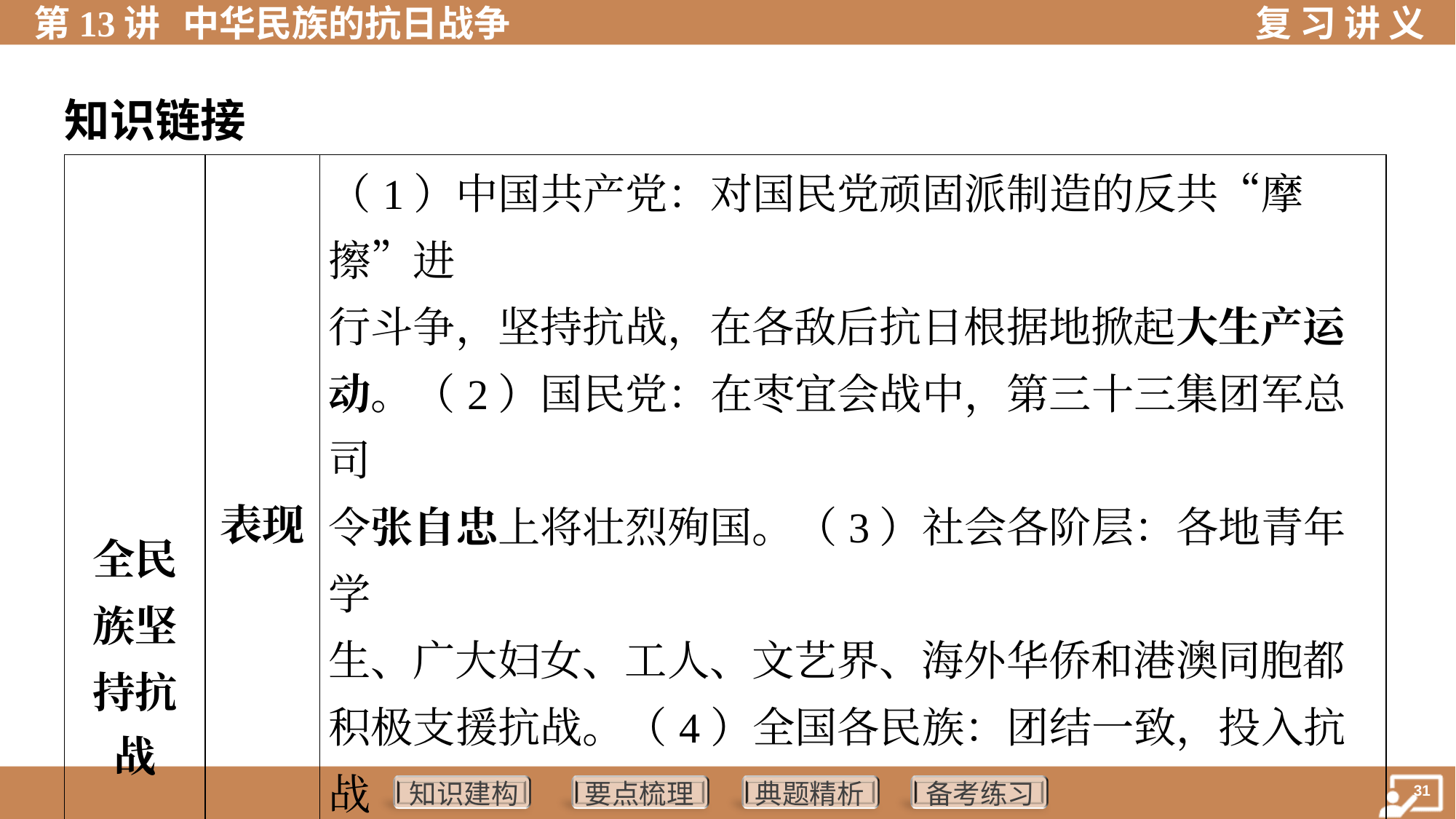

知识链接
| 全民 族坚 持抗 战 | 表现 | （1）中国共产党：对国民党顽固派制造的反共“摩擦”进 行斗争，坚持抗战，在各敌后抗日根据地掀起大生产运 动。（2）国民党：在枣宜会战中，第三十三集团军总司 令张自忠上将壮烈殉国。（3）社会各阶层：各地青年学 生、广大妇女、工人、文艺界、海外华侨和港澳同胞都 积极支援抗战。（4）全国各民族：团结一致，投入抗战 （蒙边骑兵、回民支队等） |
| --- | --- | --- |
|  | 影响 | 使日本侵略者陷入了中华民族人民战争的汪洋大海 |